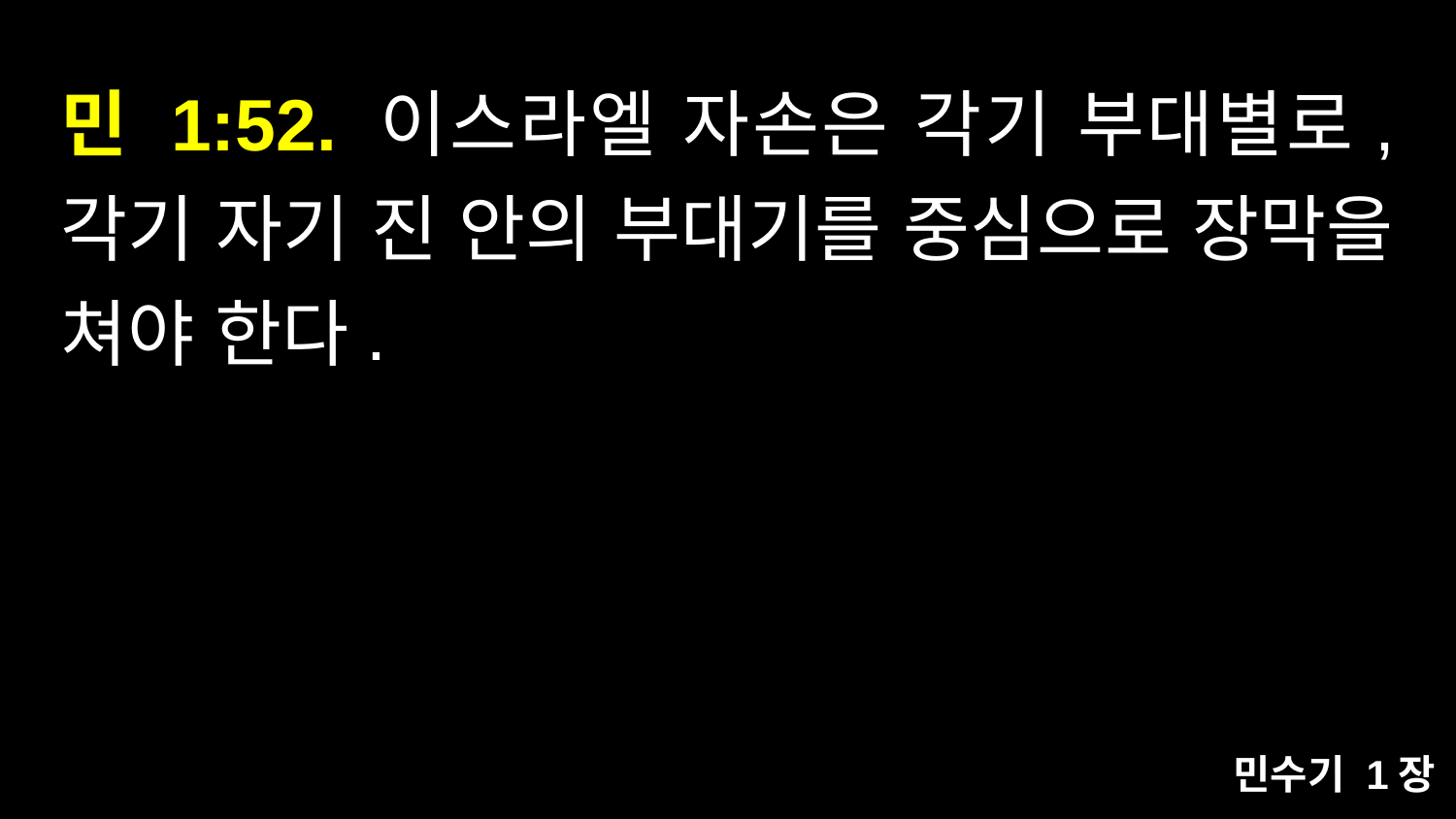

# 민 1:52. 이스라엘 자손은 각기 부대별로, 각기 자기 진 안의 부대기를 중심으로 장막을 쳐야 한다.
민수기 1장